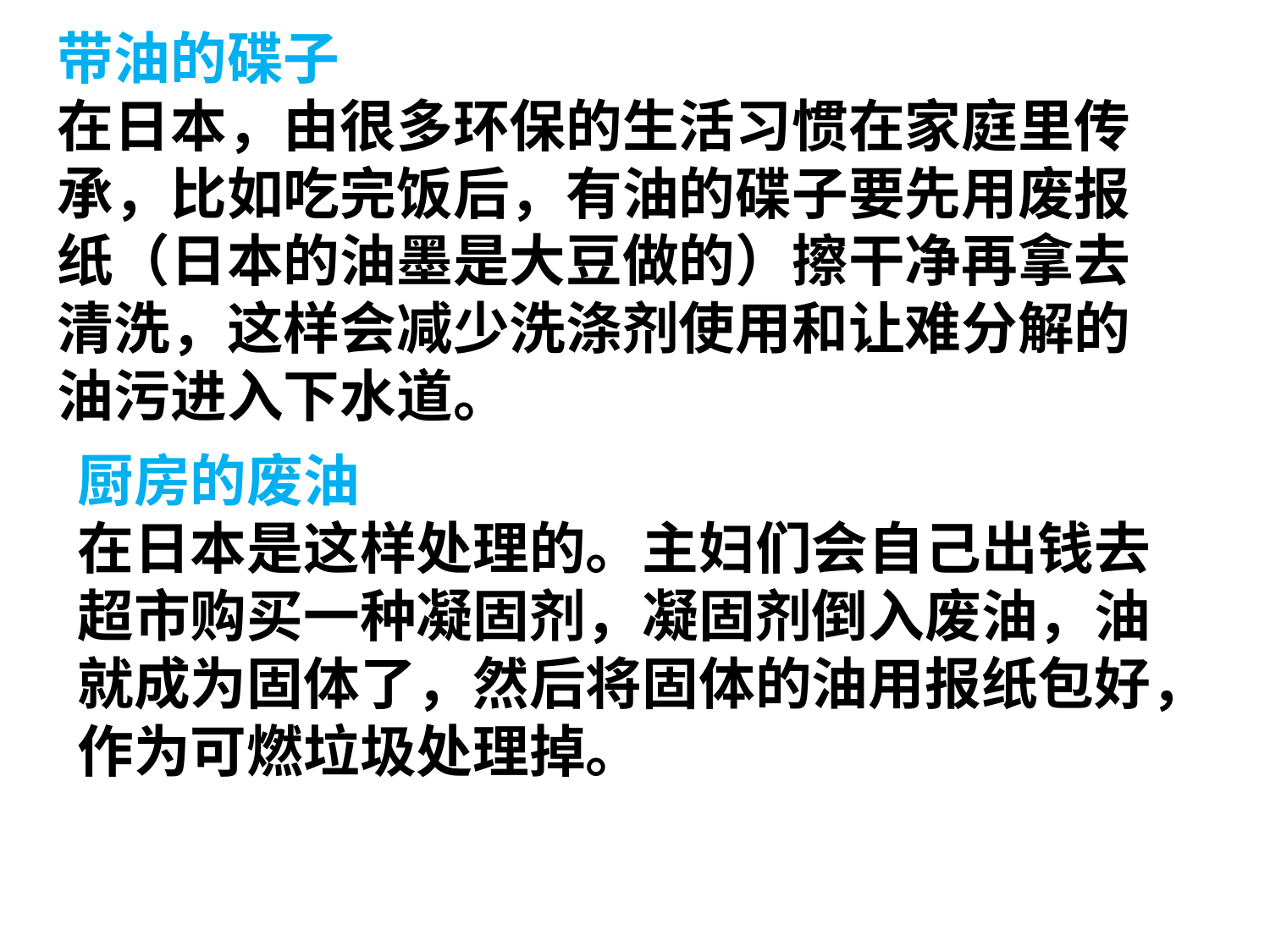

带油的碟子
在日本，由很多环保的生活习惯在家庭里传承，比如吃完饭后，有油的碟子要先用废报纸（日本的油墨是大豆做的）擦干净再拿去清洗，这样会减少洗涤剂使用和让难分解的油污进入下水道。
厨房的废油
在日本是这样处理的。主妇们会自己出钱去超市购买一种凝固剂，凝固剂倒入废油，油就成为固体了，然后将固体的油用报纸包好，作为可燃垃圾处理掉。